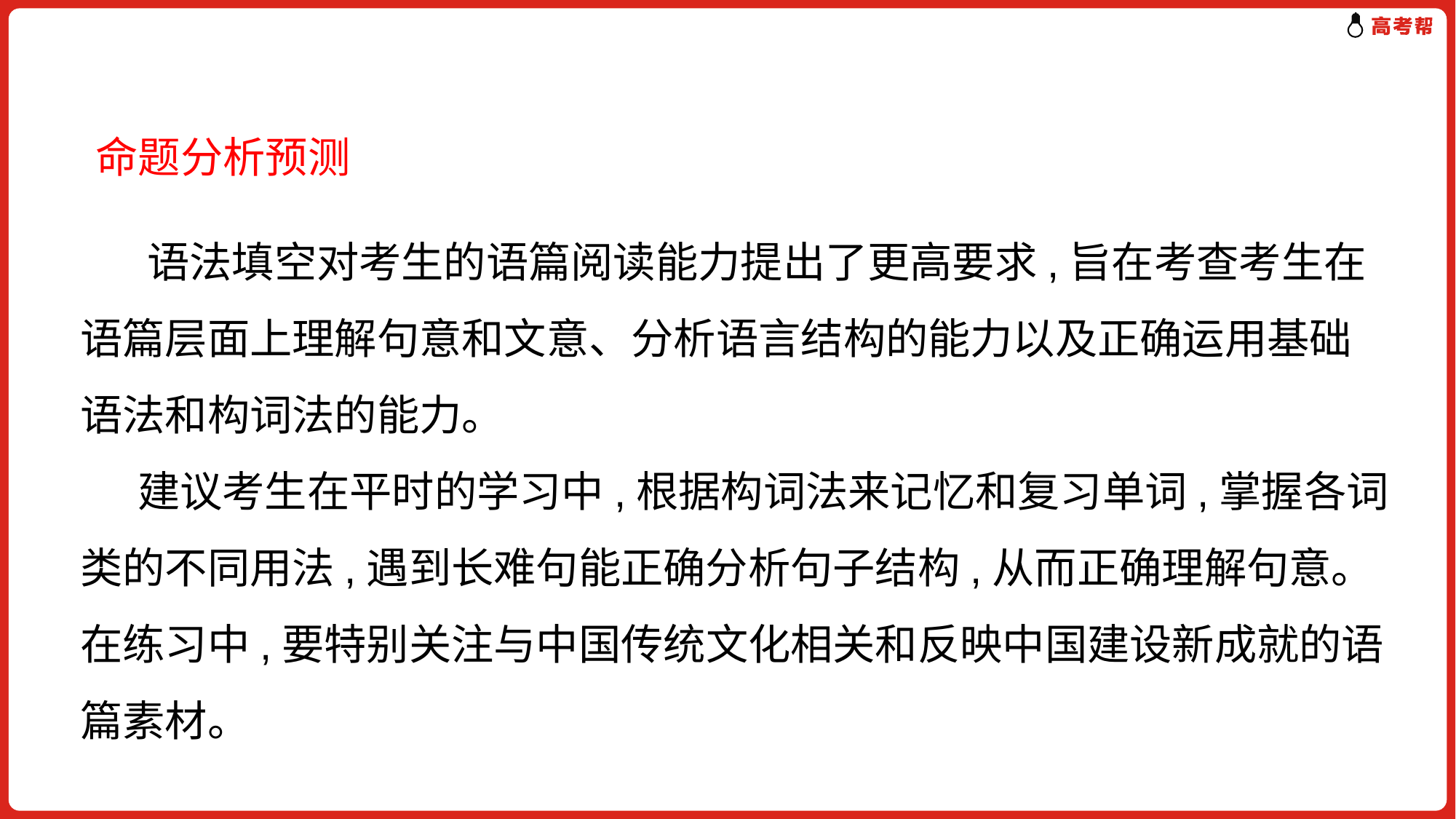

命题分析预测
      语法填空对考生的语篇阅读能力提出了更高要求,旨在考查考生在语篇层面上理解句意和文意、分析语言结构的能力以及正确运用基础语法和构词法的能力。
     建议考生在平时的学习中,根据构词法来记忆和复习单词,掌握各词类的不同用法,遇到长难句能正确分析句子结构,从而正确理解句意。在练习中,要特别关注与中国传统文化相关和反映中国建设新成就的语篇素材。